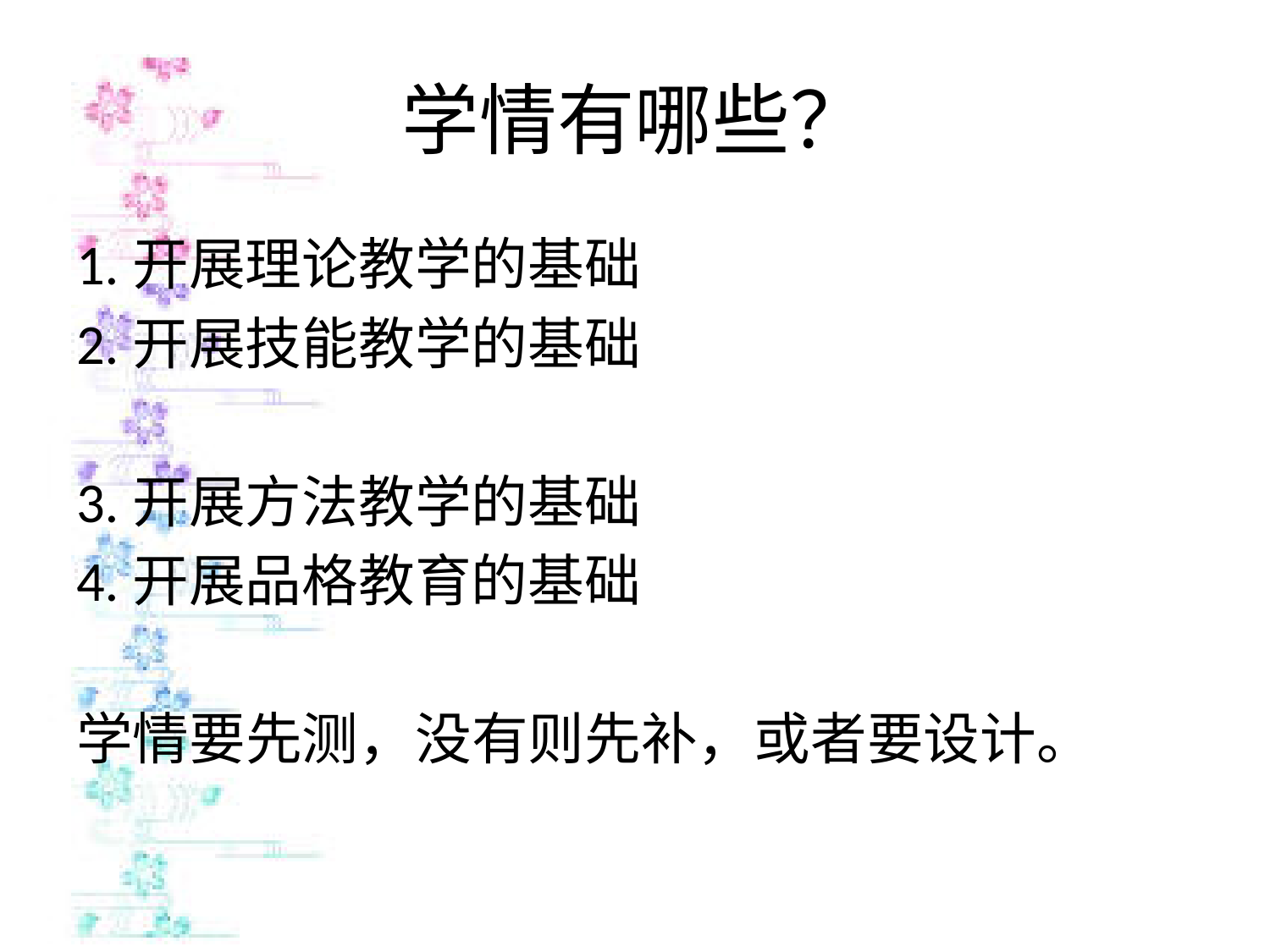

# 学情有哪些？
1.开展理论教学的基础
2.开展技能教学的基础

3.开展方法教学的基础
4.开展品格教育的基础

学情要先测，没有则先补，或者要设计。